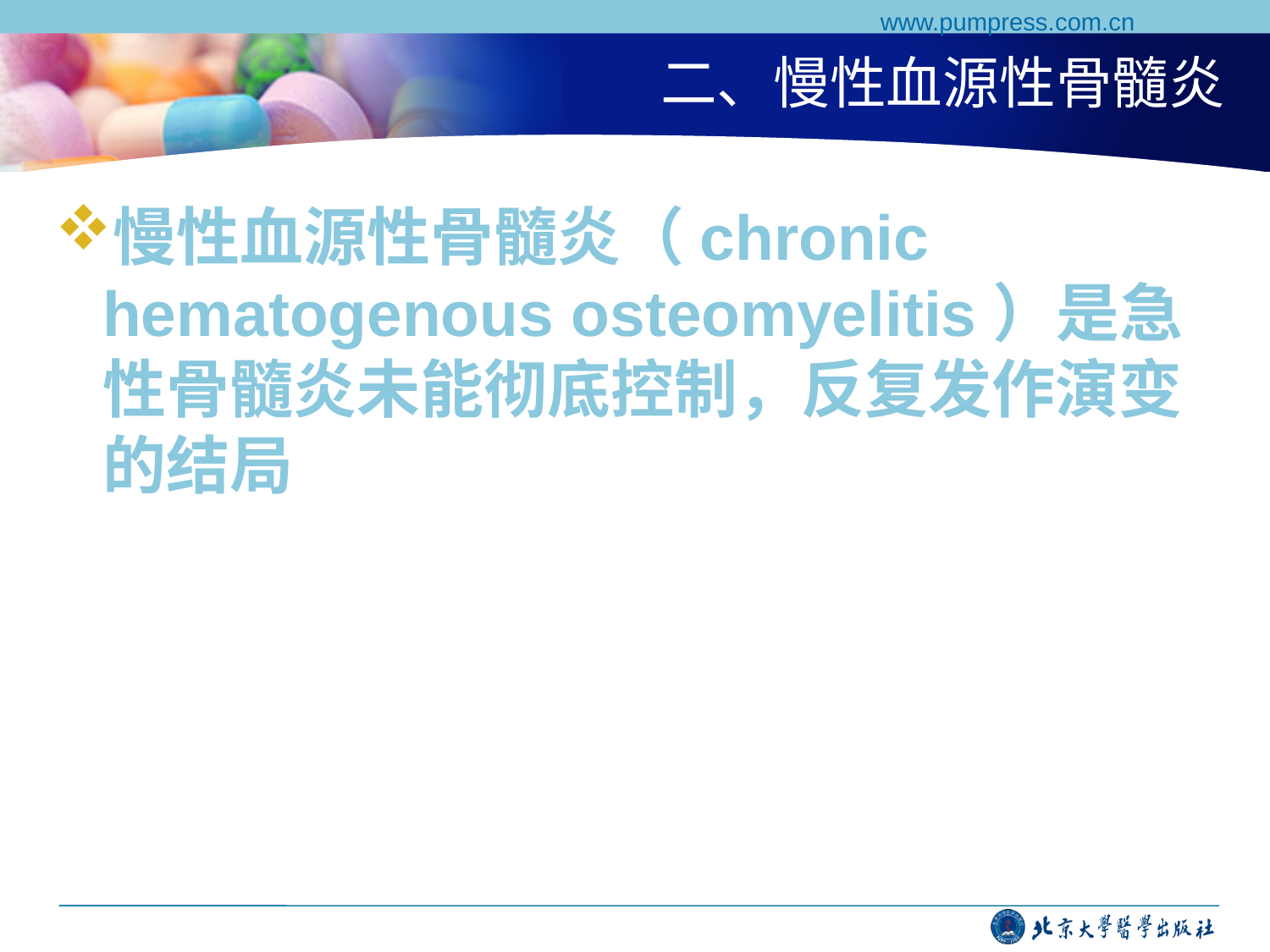

www.pumpress.com.cn
# 二、慢性血源性骨髓炎
慢性血源性骨髓炎（chronic hematogenous osteomyelitis）是急性骨髓炎未能彻底控制，反复发作演变的结局